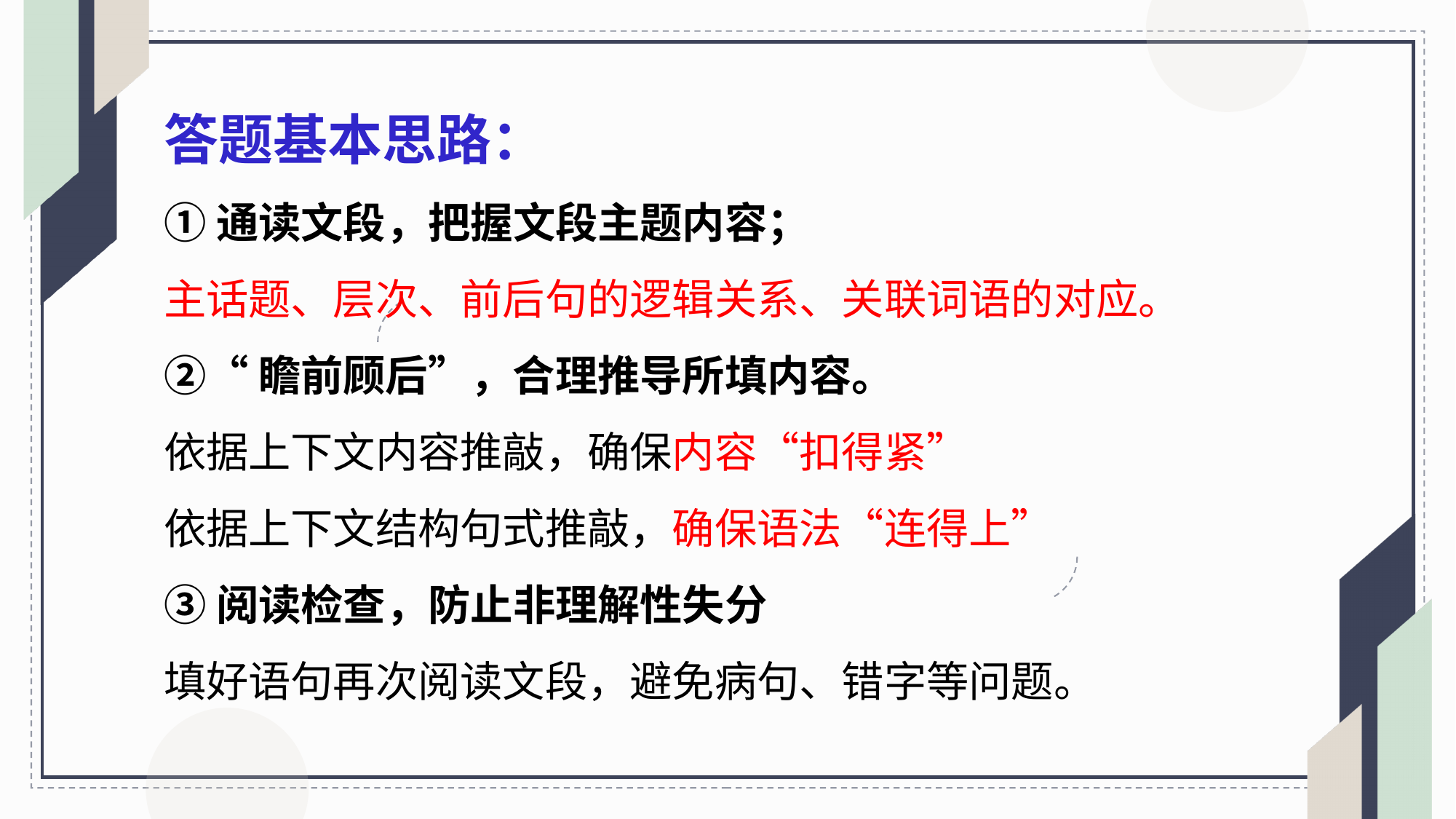

答题基本思路：
①通读文段，把握文段主题内容；
主话题、层次、前后句的逻辑关系、关联词语的对应。
②“瞻前顾后”，合理推导所填内容。
依据上下文内容推敲，确保内容“扣得紧”
依据上下文结构句式推敲，确保语法“连得上”
③阅读检查，防止非理解性失分
填好语句再次阅读文段，避免病句、错字等问题。